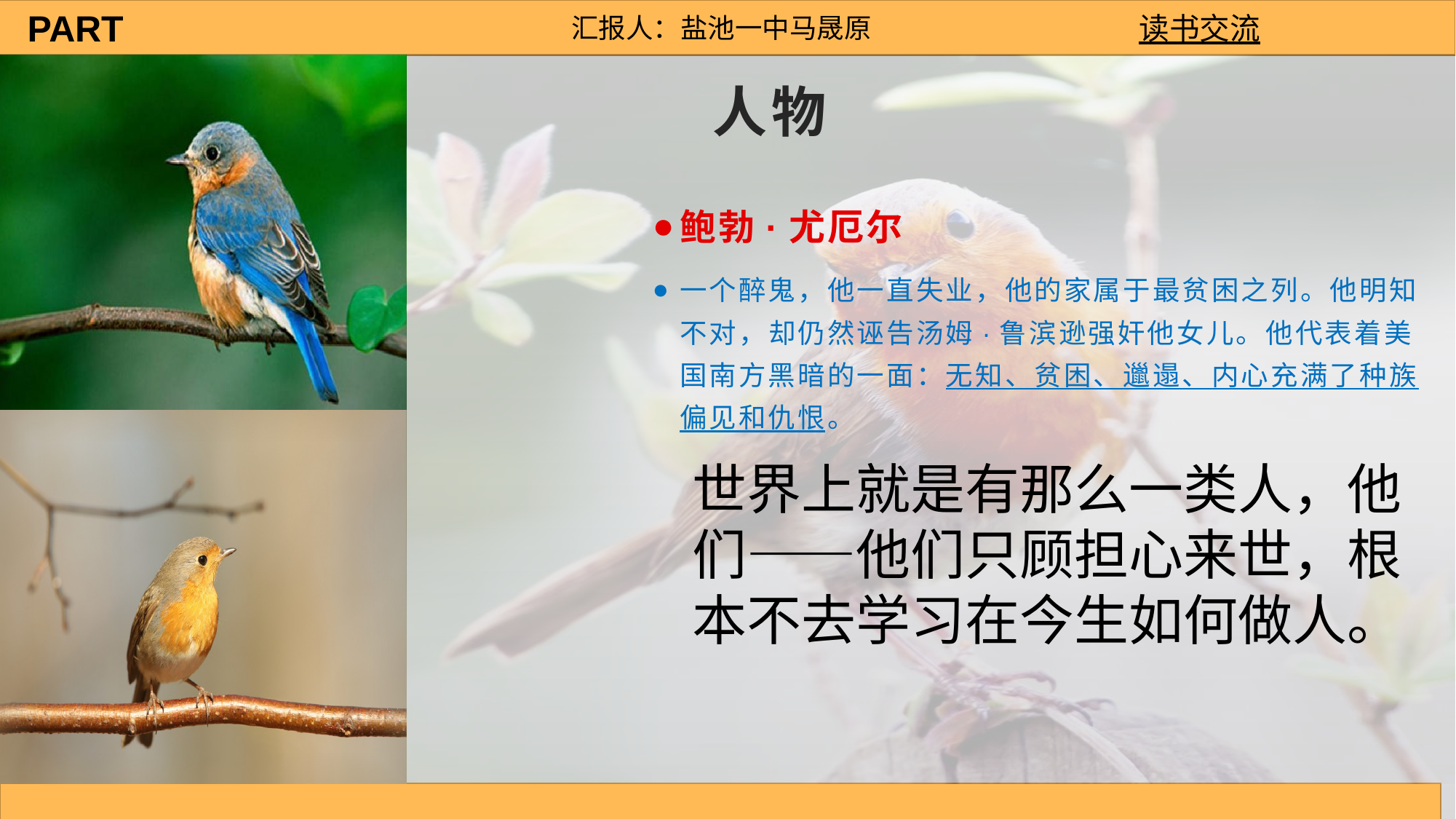

# 人物
鲍勃·尤厄尔
一个醉鬼，他一直失业，他的家属于最贫困之列。他明知不对，却仍然诬告汤姆·鲁滨逊强奸他女儿。他代表着美国南方黑暗的一面：无知、贫困、邋遢、内心充满了种族偏见和仇恨。
世界上就是有那么一类人，他们——他们只顾担心来世，根本不去学习在今生如何做人。